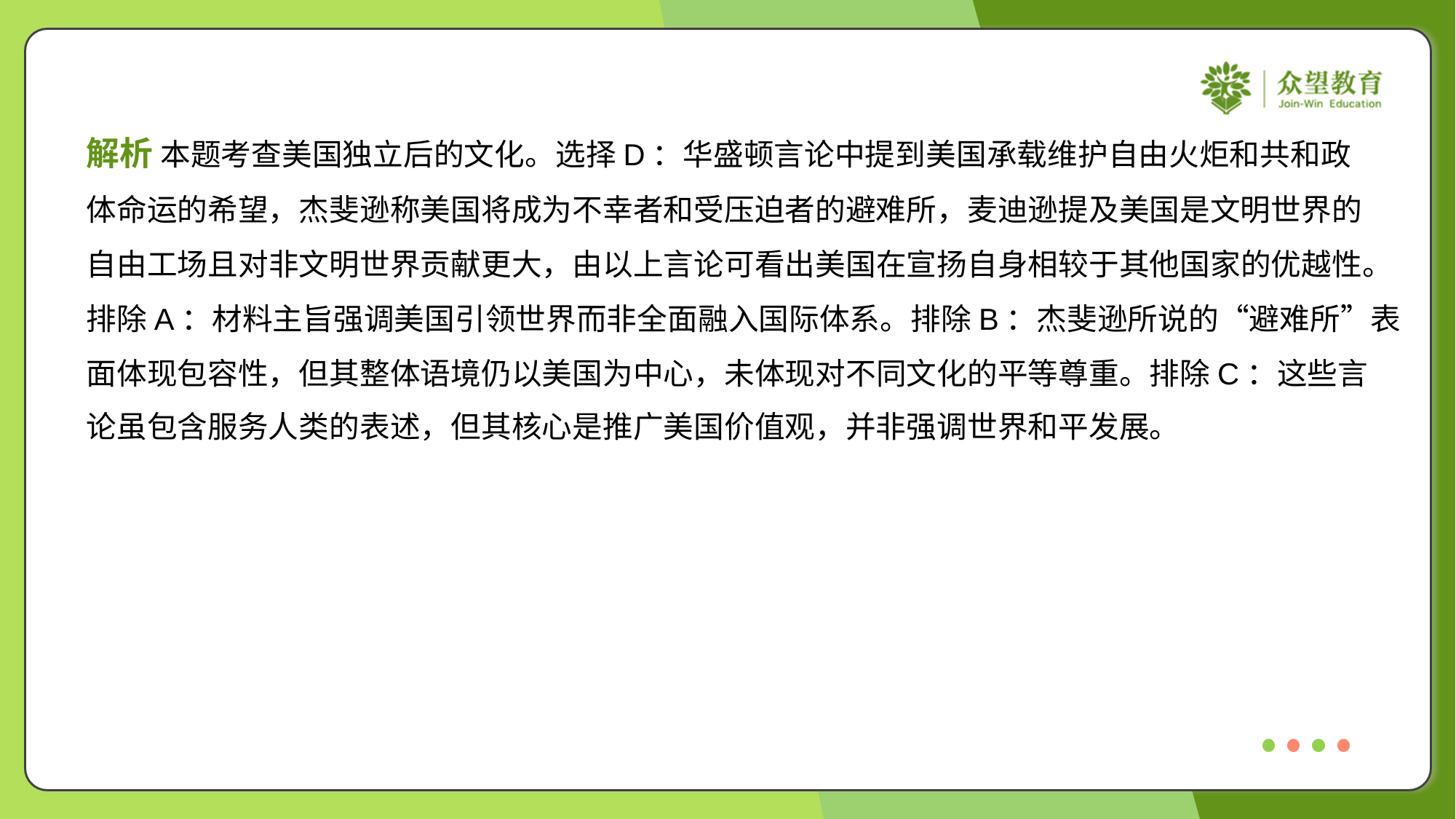

解析 本题考查美国独立后的文化。选择D：华盛顿言论中提到美国承载维护自由火炬和共和政
体命运的希望，杰斐逊称美国将成为不幸者和受压迫者的避难所，麦迪逊提及美国是文明世界的
自由工场且对非文明世界贡献更大，由以上言论可看出美国在宣扬自身相较于其他国家的优越性。
排除A：材料主旨强调美国引领世界而非全面融入国际体系。排除B：杰斐逊所说的“避难所”表
面体现包容性，但其整体语境仍以美国为中心，未体现对不同文化的平等尊重。排除C：这些言
论虽包含服务人类的表述，但其核心是推广美国价值观，并非强调世界和平发展。